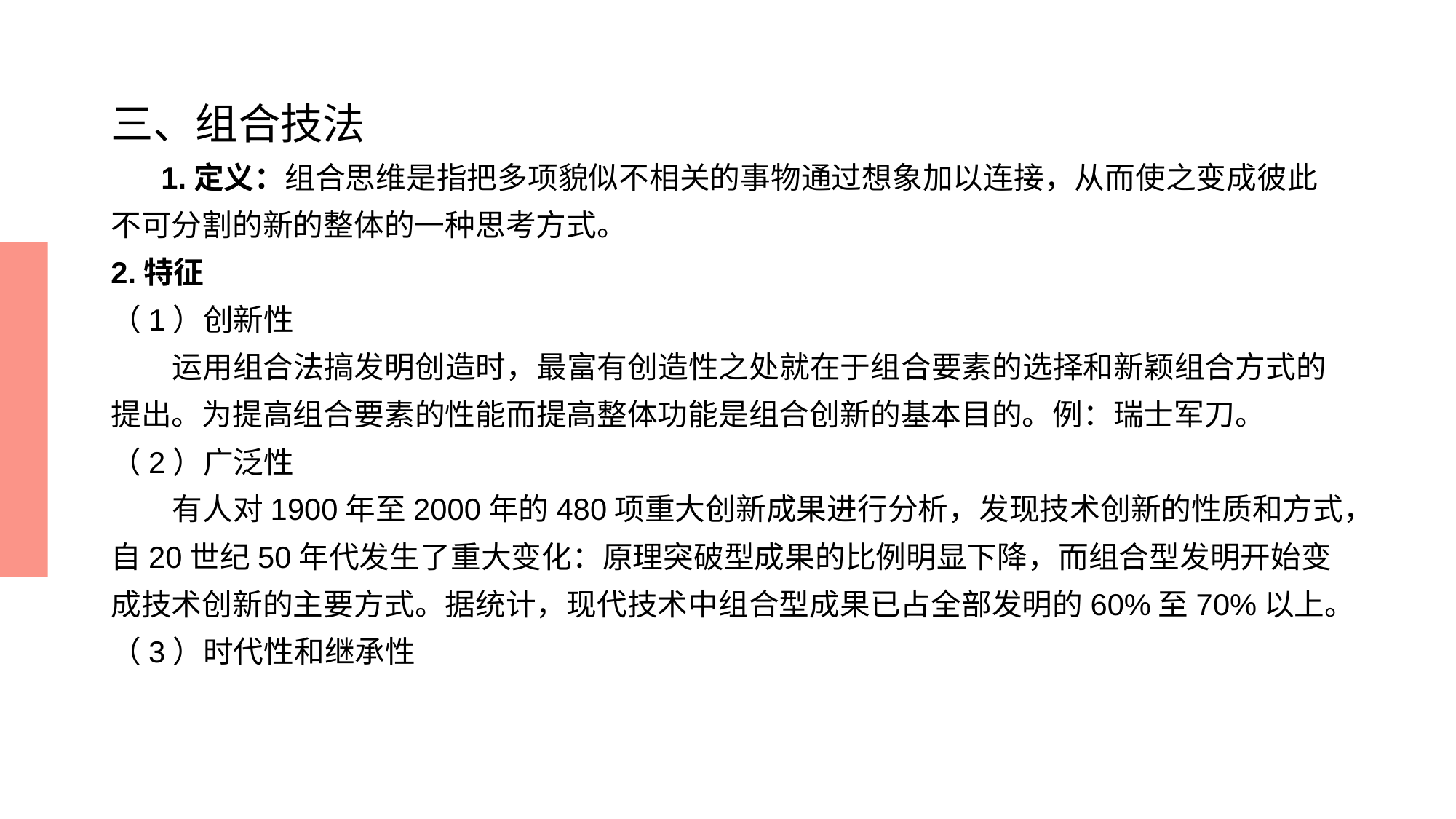

# 三、组合技法
      1.定义：组合思维是指把多项貌似不相关的事物通过想象加以连接，从而使之变成彼此不可分割的新的整体的一种思考方式。
2.特征
（1）创新性
        运用组合法搞发明创造时，最富有创造性之处就在于组合要素的选择和新颖组合方式的提出。为提高组合要素的性能而提高整体功能是组合创新的基本目的。例：瑞士军刀。
（2）广泛性
        有人对1900年至2000年的480项重大创新成果进行分析，发现技术创新的性质和方式，自20世纪50年代发生了重大变化：原理突破型成果的比例明显下降，而组合型发明开始变成技术创新的主要方式。据统计，现代技术中组合型成果已占全部发明的60%至70%以上。
（3）时代性和继承性